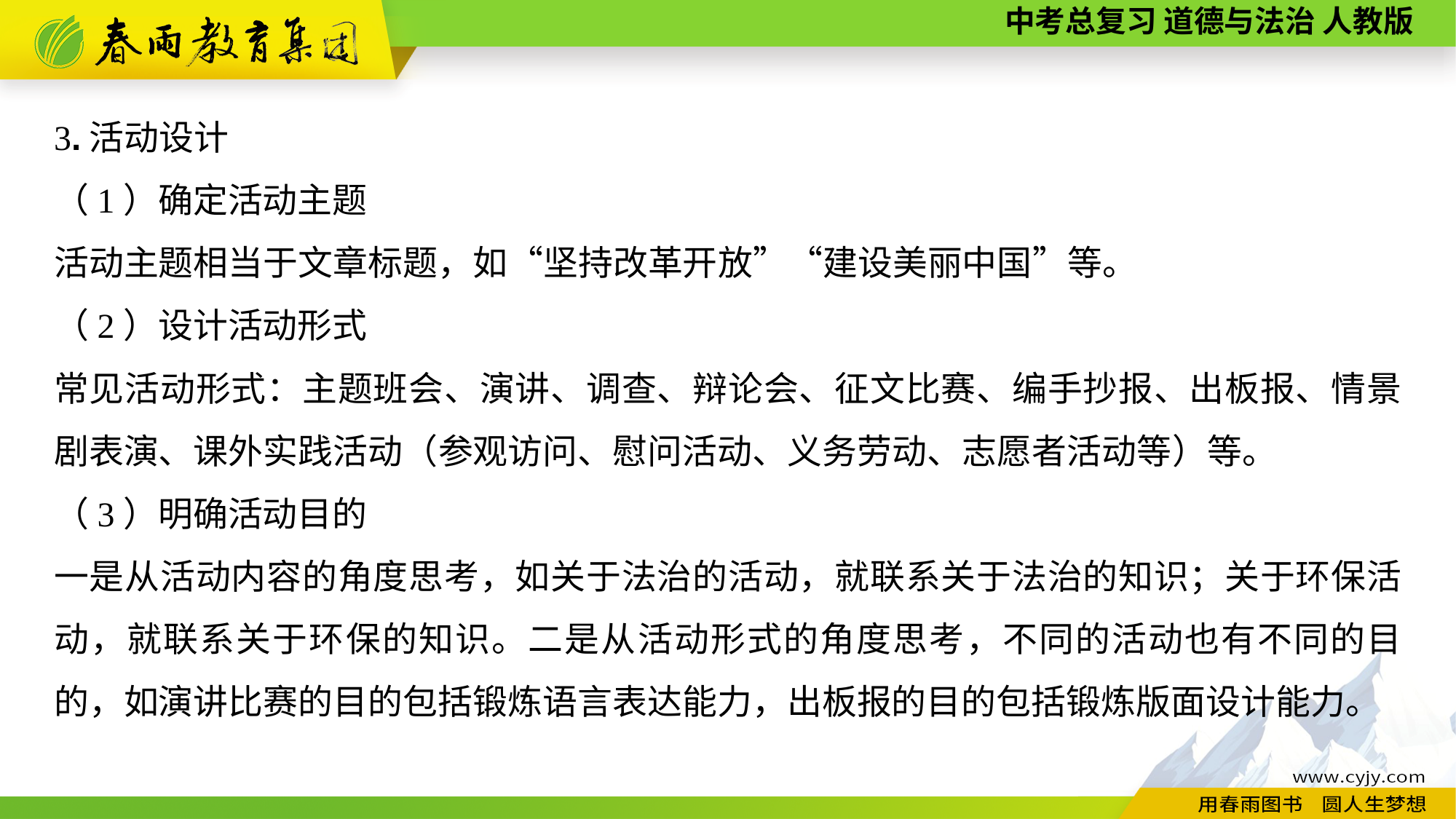

3.活动设计
（1）确定活动主题
活动主题相当于文章标题，如“坚持改革开放”“建设美丽中国”等。
（2）设计活动形式
常见活动形式：主题班会、演讲、调查、辩论会、征文比赛、编手抄报、出板报、情景剧表演、课外实践活动（参观访问、慰问活动、义务劳动、志愿者活动等）等。
（3）明确活动目的
一是从活动内容的角度思考，如关于法治的活动，就联系关于法治的知识；关于环保活动，就联系关于环保的知识。二是从活动形式的角度思考，不同的活动也有不同的目的，如演讲比赛的目的包括锻炼语言表达能力，出板报的目的包括锻炼版面设计能力。